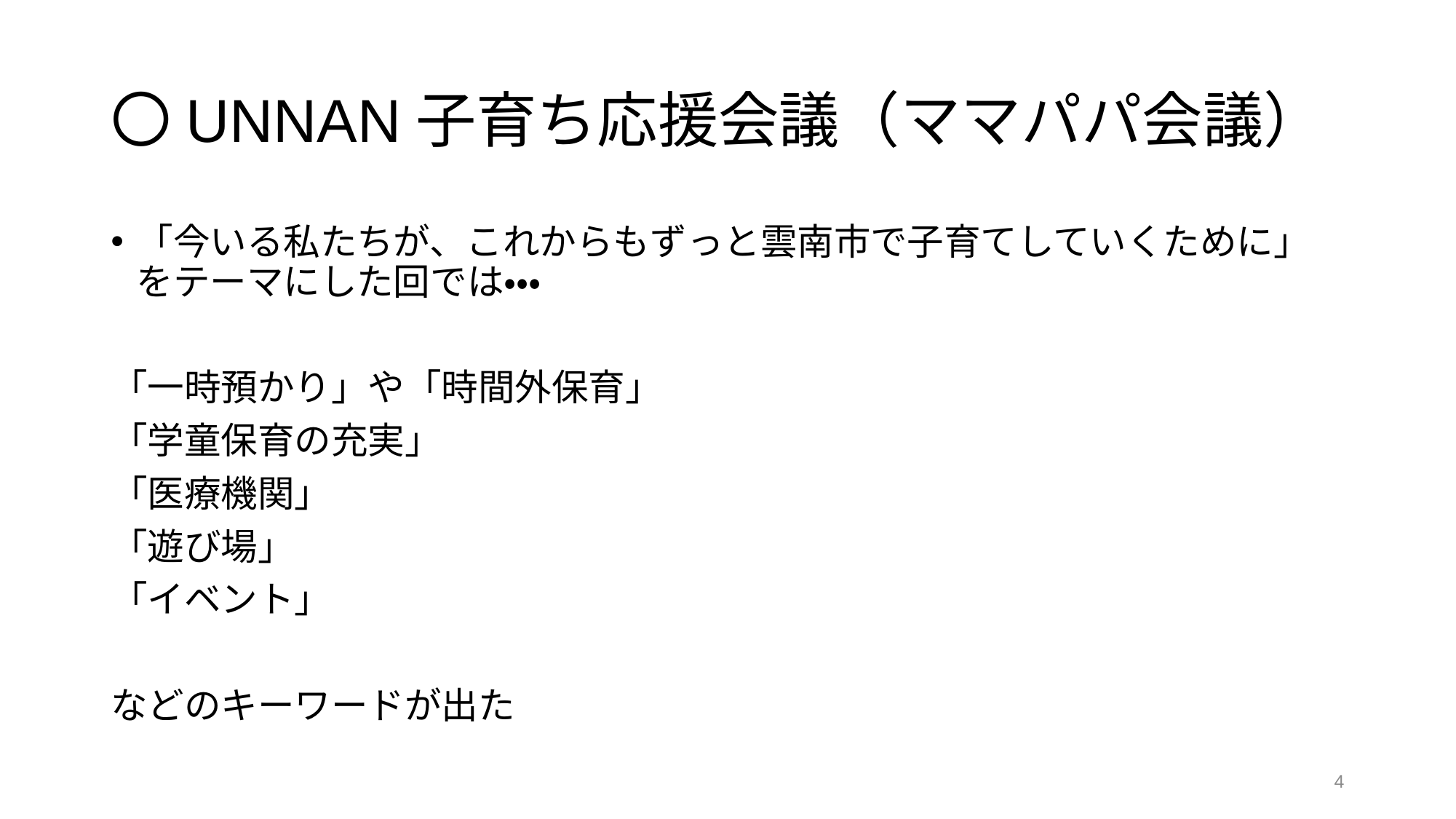

# 〇UNNAN子育ち応援会議（ママパパ会議）
「今いる私たちが、これからもずっと雲南市で子育てしていくために」をテーマにした回では・・・

「一時預かり」や「時間外保育」
「学童保育の充実」
「医療機関」
「遊び場」
「イベント」

などのキーワードが出た
4